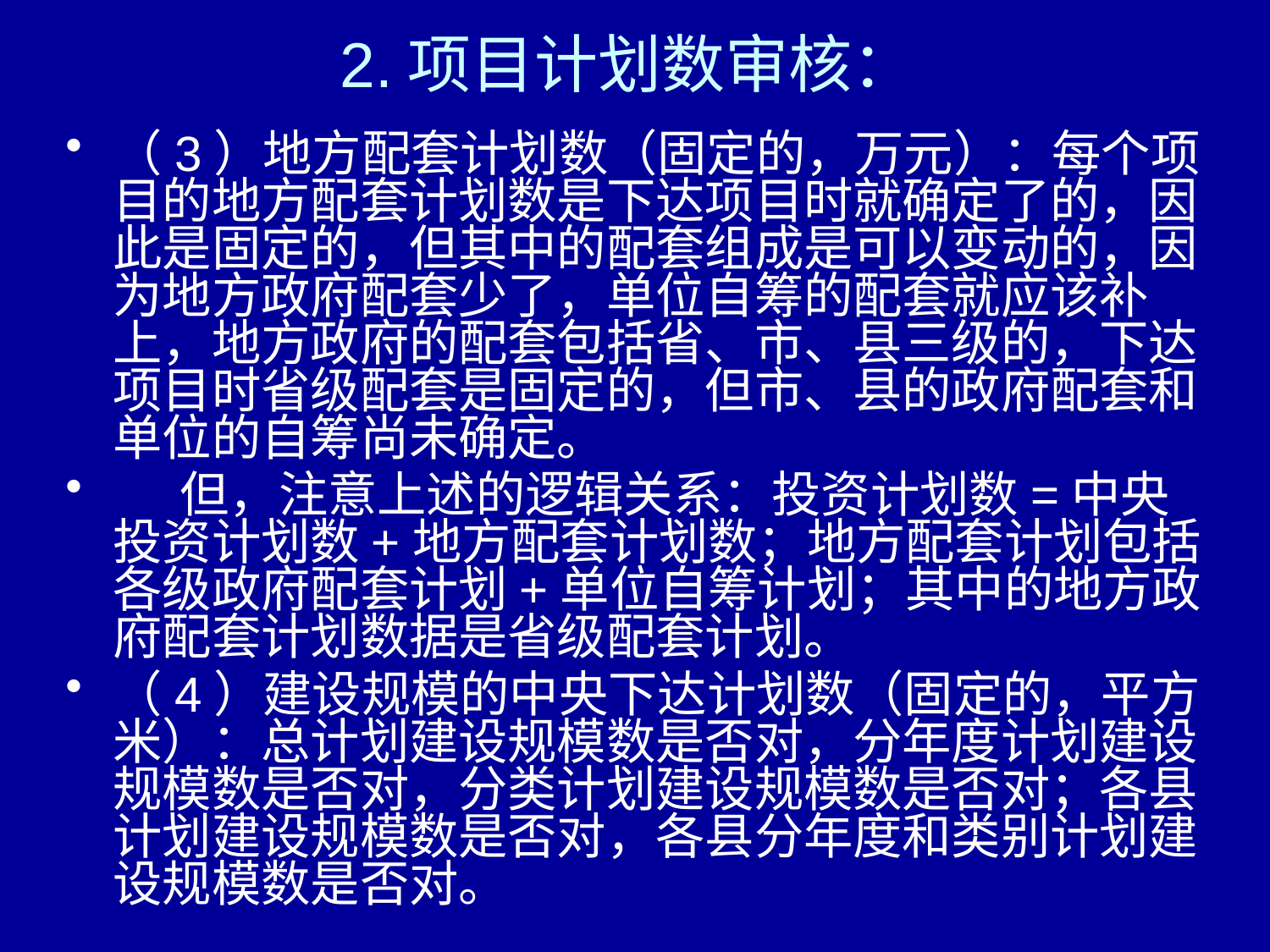

# 2.项目计划数审核：
（3）地方配套计划数（固定的，万元）：每个项目的地方配套计划数是下达项目时就确定了的，因此是固定的，但其中的配套组成是可以变动的，因为地方政府配套少了，单位自筹的配套就应该补上，地方政府的配套包括省、市、县三级的，下达项目时省级配套是固定的，但市、县的政府配套和单位的自筹尚未确定。
     但，注意上述的逻辑关系：投资计划数=中央投资计划数+地方配套计划数；地方配套计划包括各级政府配套计划+单位自筹计划；其中的地方政府配套计划数据是省级配套计划。
（4）建设规模的中央下达计划数（固定的，平方米）：总计划建设规模数是否对，分年度计划建设规模数是否对，分类计划建设规模数是否对；各县计划建设规模数是否对，各县分年度和类别计划建设规模数是否对。